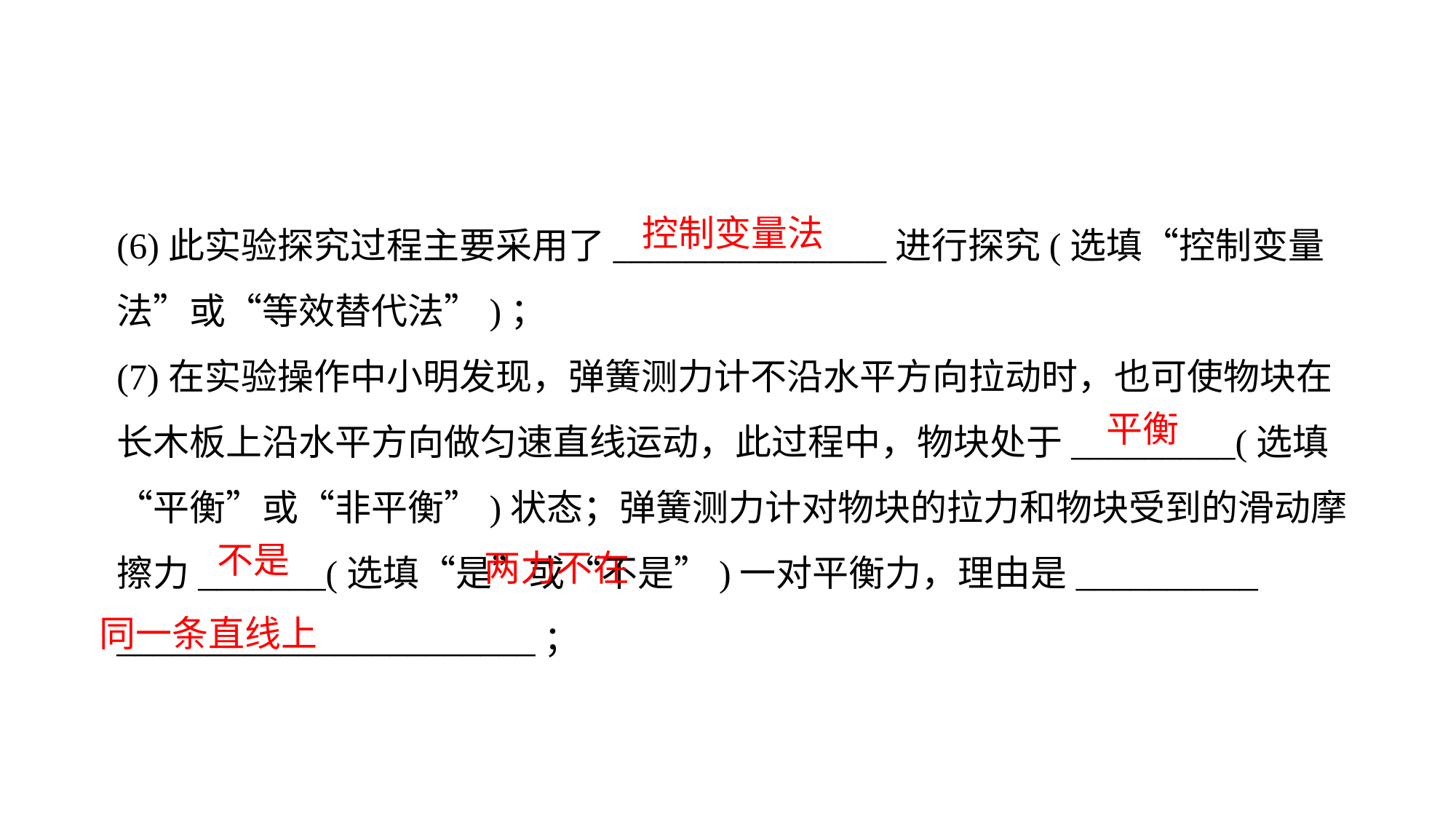

(6)此实验探究过程主要采用了_______________进行探究(选填“控制变量法”或“等效替代法”)；
(7)在实验操作中小明发现，弹簧测力计不沿水平方向拉动时，也可使物块在长木板上沿水平方向做匀速直线运动，此过程中，物块处于_________(选填“平衡”或“非平衡”)状态；弹簧测力计对物块的拉力和物块受到的滑动摩擦力_______(选填“是”或“不是”)一对平衡力，理由是__________
_______________________；

控制变量法
平衡
                                                          两力不在
           同一条直线上
不是